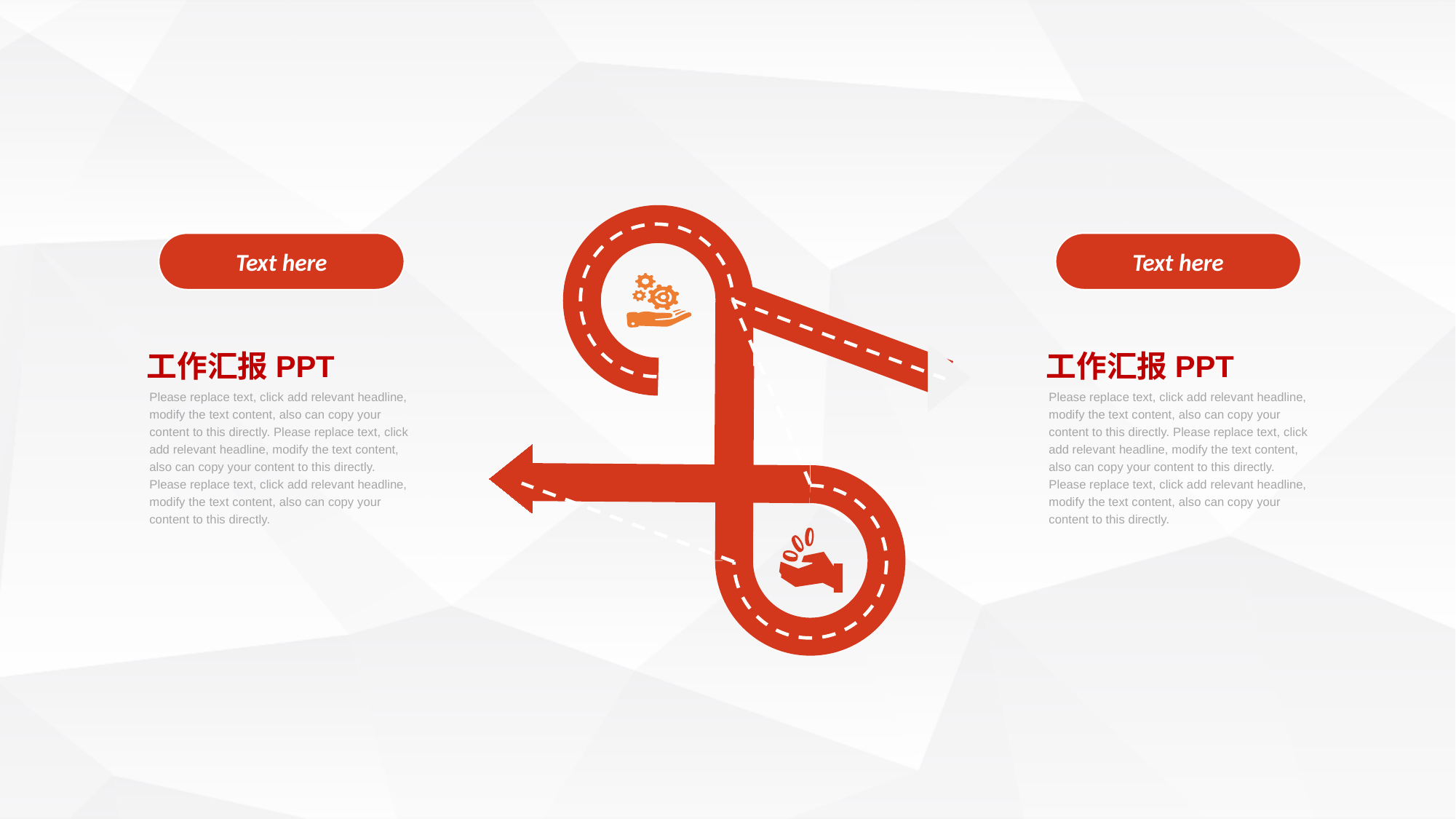

Text here
Text here

工作汇报PPT
工作汇报PPT

Please replace text, click add relevant headline, modify the text content, also can copy your content to this directly. Please replace text, click add relevant headline, modify the text content, also can copy your content to this directly. Please replace text, click add relevant headline, modify the text content, also can copy your content to this directly.

Please replace text, click add relevant headline, modify the text content, also can copy your content to this directly. Please replace text, click add relevant headline, modify the text content, also can copy your content to this directly. Please replace text, click add relevant headline, modify the text content, also can copy your content to this directly.